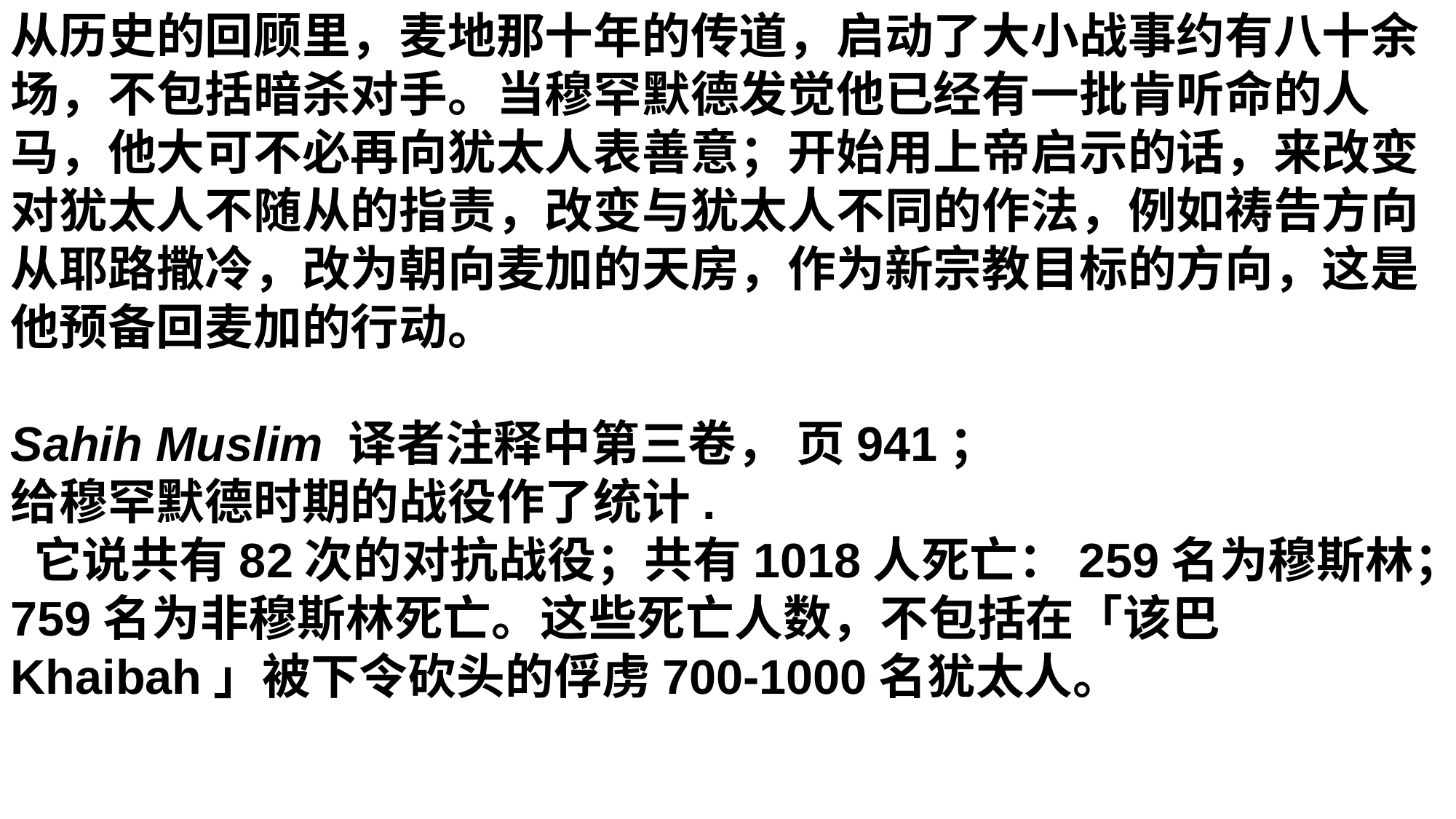

从历史的回顾里，麦地那十年的传道，启动了大小战事约有八十余场，不包括暗杀对手。当穆罕默德发觉他已经有一批肯听命的人马，他大可不必再向犹太人表善意；开始用上帝启示的话，来改变对犹太人不随从的指责，改变与犹太人不同的作法，例如祷告方向从耶路撒冷，改为朝向麦加的天房，作为新宗教目标的方向，这是他预备回麦加的行动。

Sahih Muslim 译者注释中第三卷， 页941；
给穆罕默德时期的战役作了统计.
 它说共有82次的对抗战役；共有1018人死亡：259名为穆斯林；759名为非穆斯林死亡。这些死亡人数，不包括在「该巴Khaibah」被下令砍头的俘虏700-1000名犹太人。